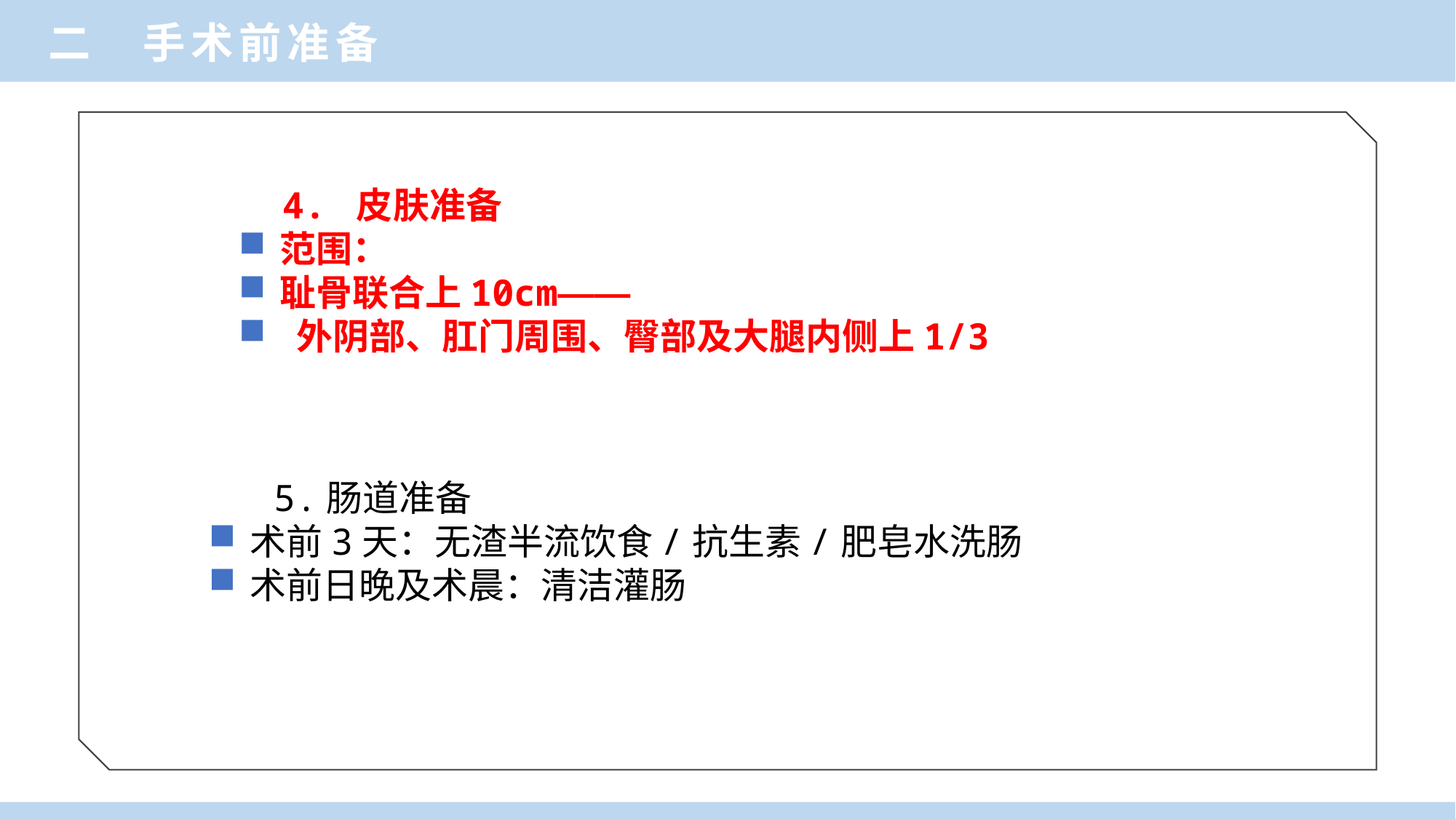

二   手术前准备

  4. 皮肤准备
范围：
耻骨联合上10cm——
 外阴部、肛门周围、臀部及大腿内侧上1/3
   5.肠道准备
术前3天：无渣半流饮食/抗生素/肥皂水洗肠
术前日晚及术晨：清洁灌肠